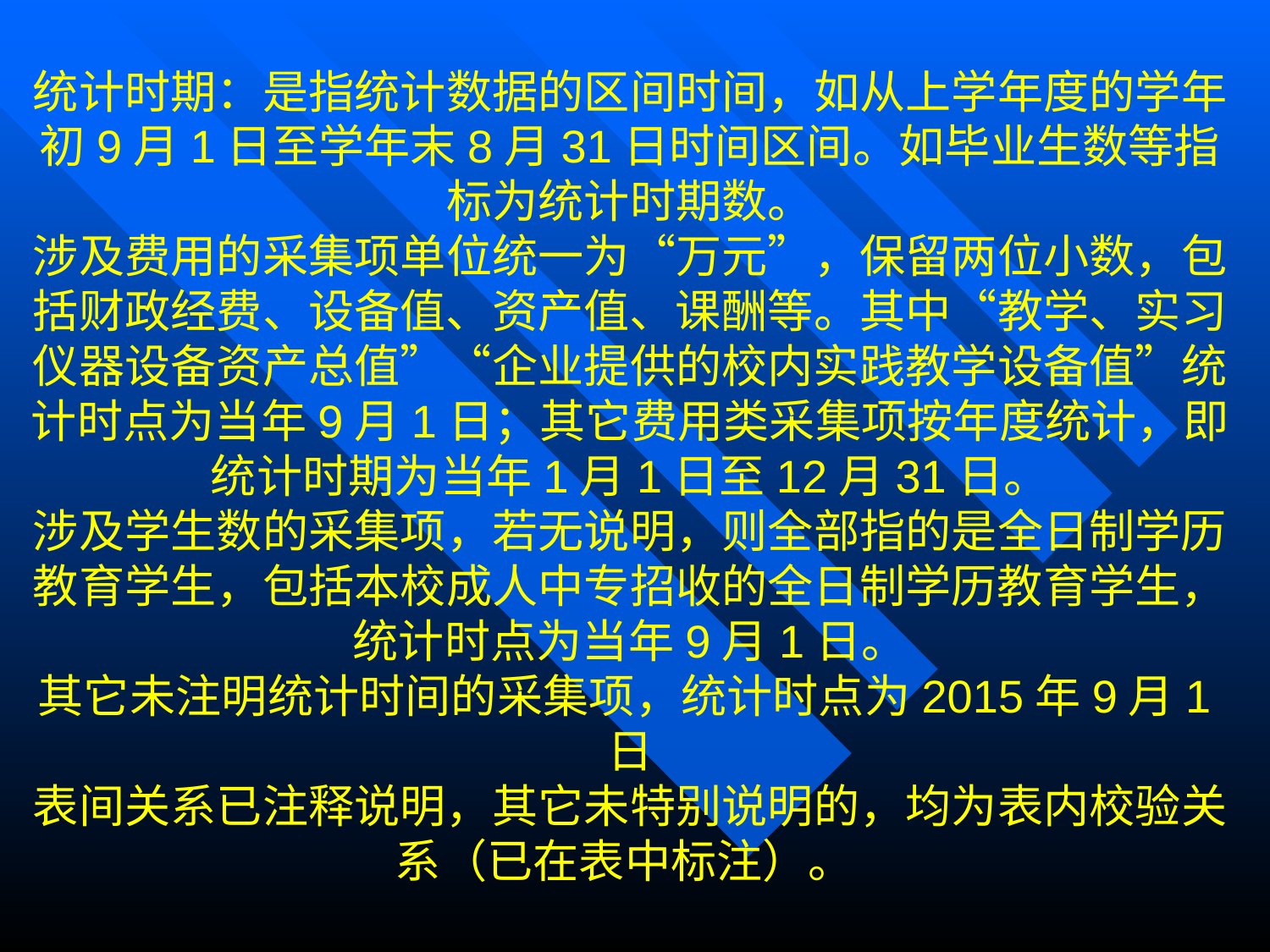

统计时期：是指统计数据的区间时间，如从上学年度的学年初9月1日至学年末8月31日时间区间。如毕业生数等指标为统计时期数。
涉及费用的采集项单位统一为“万元”，保留两位小数，包括财政经费、设备值、资产值、课酬等。其中“教学、实习仪器设备资产总值”“企业提供的校内实践教学设备值”统计时点为当年9月1日；其它费用类采集项按年度统计，即统计时期为当年1月1日至12月31日。
涉及学生数的采集项，若无说明，则全部指的是全日制学历教育学生，包括本校成人中专招收的全日制学历教育学生，统计时点为当年9月1日。
其它未注明统计时间的采集项，统计时点为2015年9月1日
表间关系已注释说明，其它未特别说明的，均为表内校验关系（已在表中标注）。